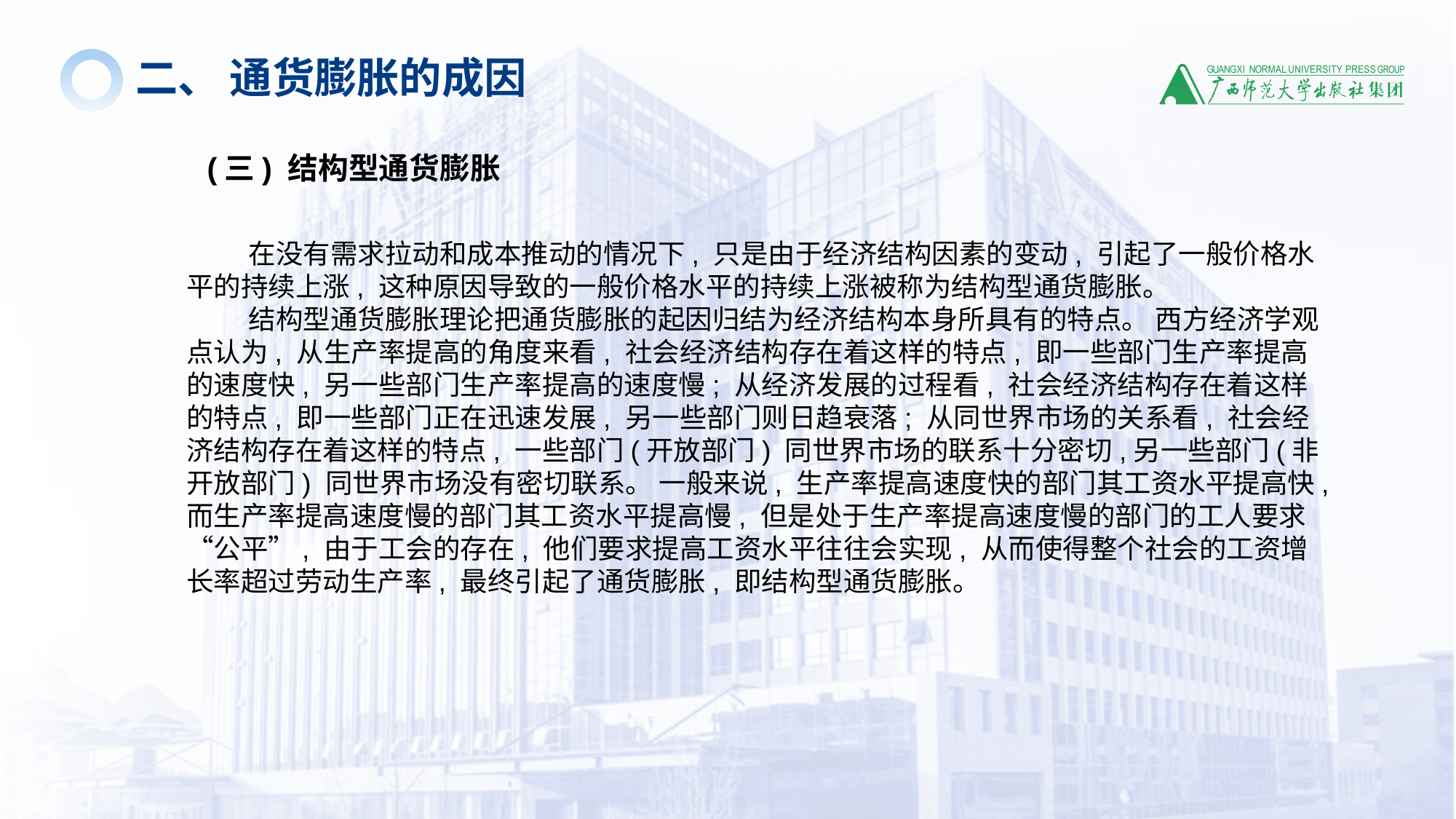

二、 通货膨胀的成因

(三) 结构型通货膨胀
         在没有需求拉动和成本推动的情况下, 只是由于经济结构因素的变动, 引起了一般价格水平的持续上涨, 这种原因导致的一般价格水平的持续上涨被称为结构型通货膨胀。
         结构型通货膨胀理论把通货膨胀的起因归结为经济结构本身所具有的特点。 西方经济学观点认为, 从生产率提高的角度来看, 社会经济结构存在着这样的特点, 即一些部门生产率提高的速度快, 另一些部门生产率提高的速度慢; 从经济发展的过程看, 社会经济结构存在着这样的特点, 即一些部门正在迅速发展, 另一些部门则日趋衰落; 从同世界市场的关系看, 社会经济结构存在着这样的特点, 一些部门(开放部门) 同世界市场的联系十分密切,另一些部门(非开放部门) 同世界市场没有密切联系。 一般来说, 生产率提高速度快的部门其工资水平提高快, 而生产率提高速度慢的部门其工资水平提高慢, 但是处于生产率提高速度慢的部门的工人要求“公平”, 由于工会的存在, 他们要求提高工资水平往往会实现, 从而使得整个社会的工资增长率超过劳动生产率, 最终引起了通货膨胀, 即结构型通货膨胀。